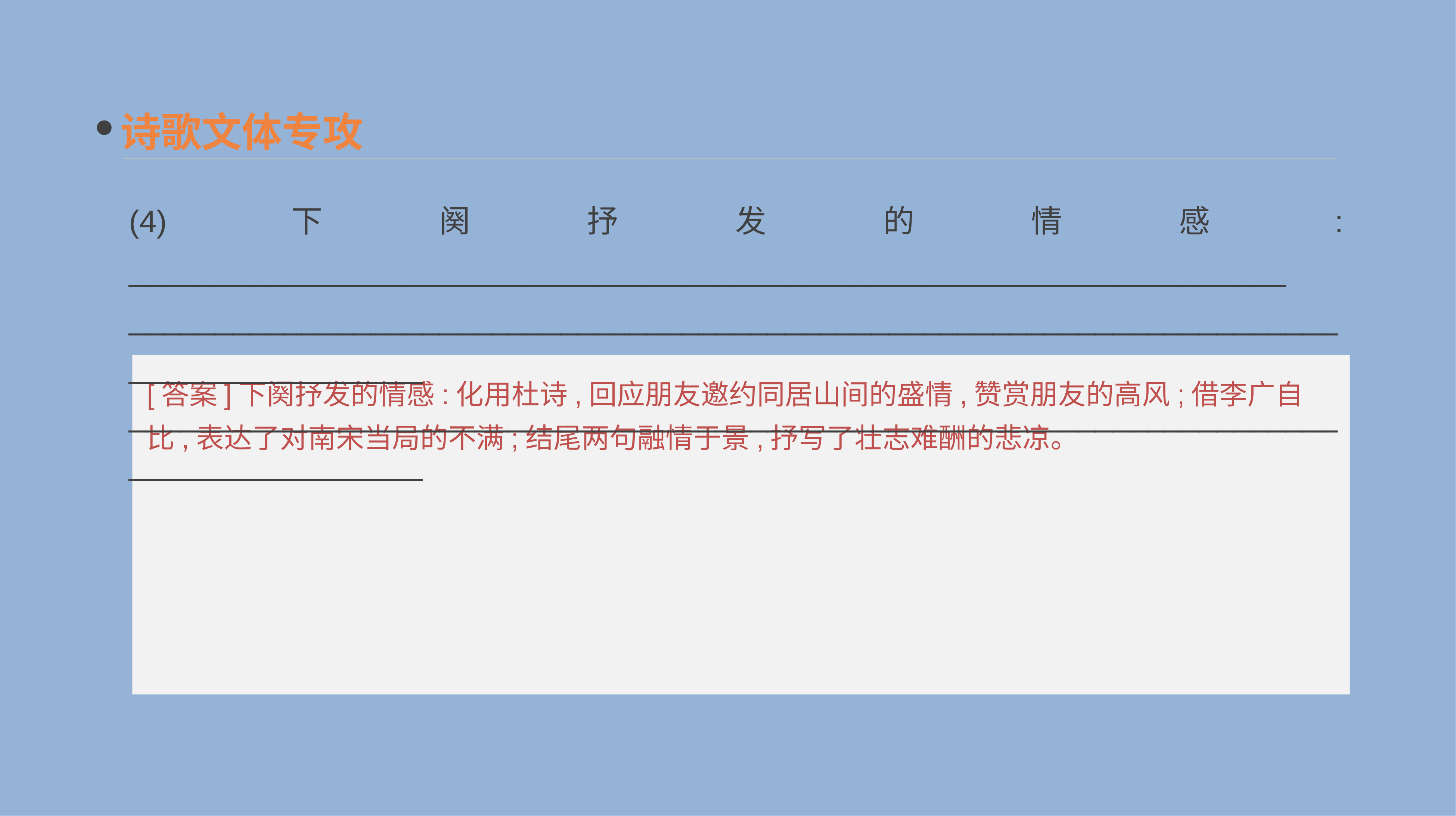

诗歌文体专攻

(4)下阕抒发的情感: ___________________________________________________________________
_______________________________________________________________________________________
_______________________________________________________________________________________

[答案]下阕抒发的情感:化用杜诗,回应朋友邀约同居山间的盛情,赞赏朋友的高风;借李广自比,表达了对南宋当局的不满;结尾两句融情于景,抒写了壮志难酬的悲凉。